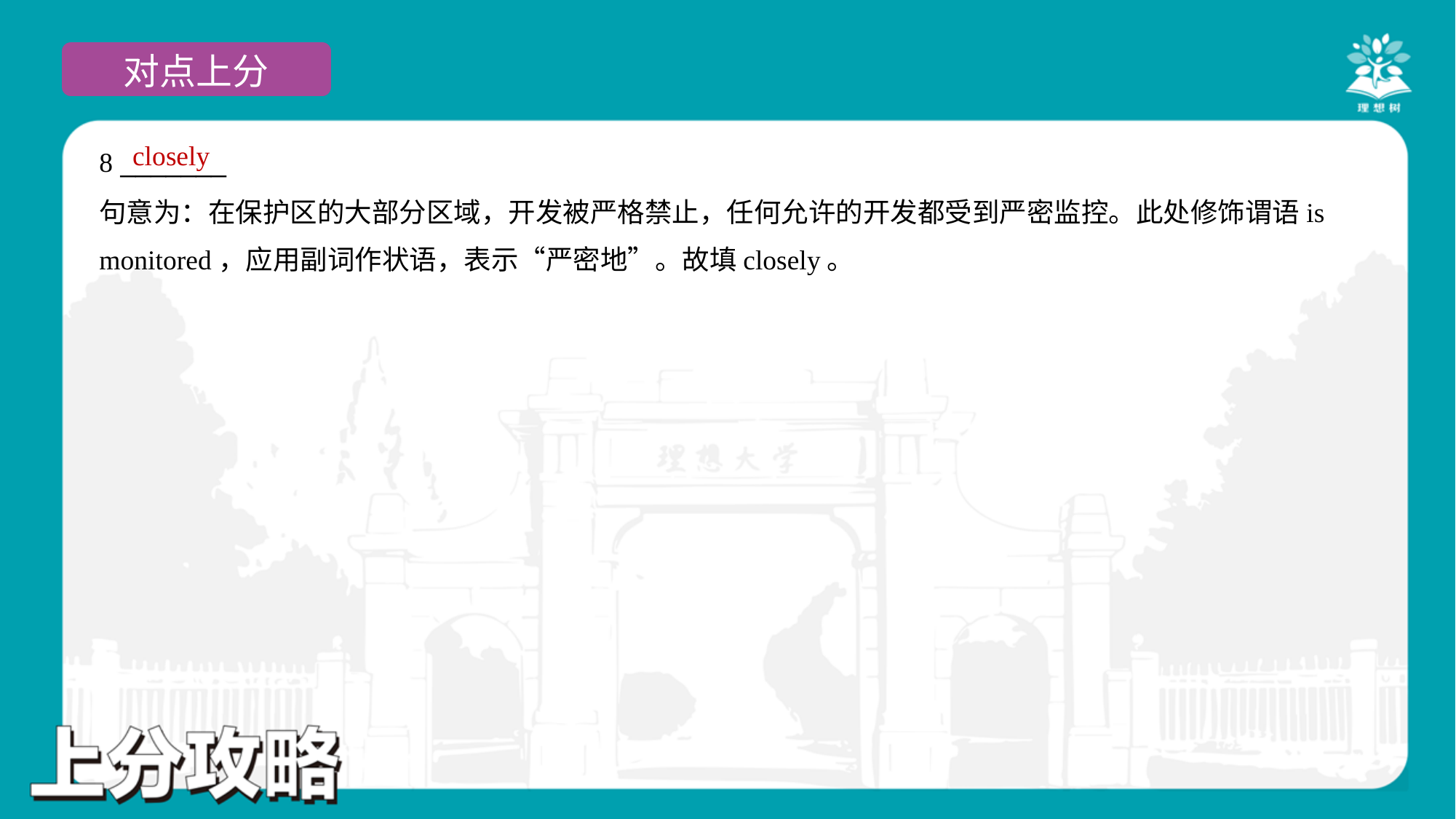

closely
8 _______
句意为：在保护区的大部分区域，开发被严格禁止，任何允许的开发都受到严密监控。此处修饰谓语is
monitored，应用副词作状语，表示“严密地”。故填closely。